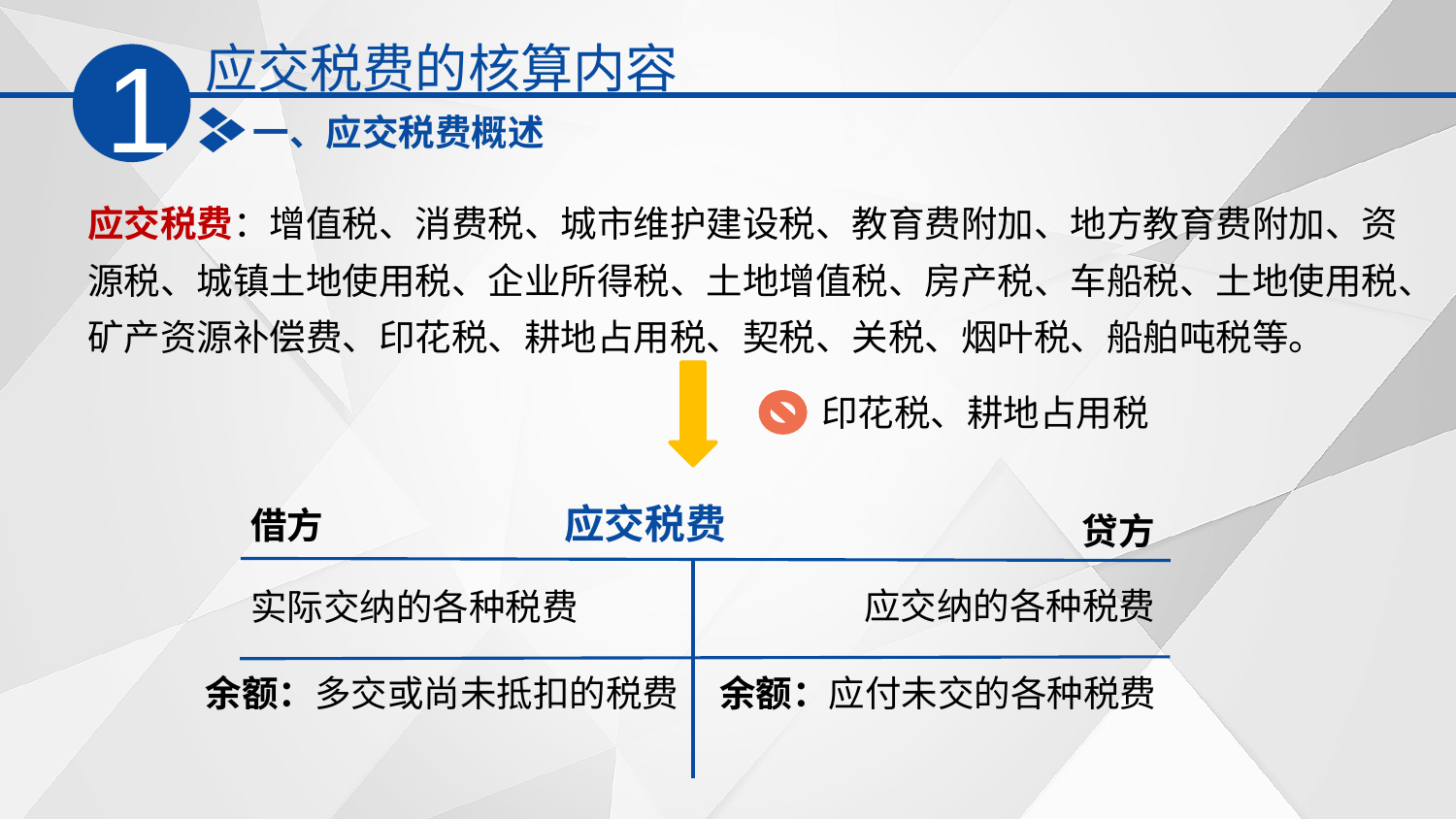

应交税费的核算内容
1

一、应交税费概述

应交税费：增值税、消费税、城市维护建设税、教育费附加、地方教育费附加、资源税、城镇土地使用税、企业所得税、土地增值税、房产税、车船税、土地使用税、矿产资源补偿费、印花税、耕地占用税、契税、关税、烟叶税、船舶吨税等。

印花税、耕地占用税

应交税费
借方
贷方
应交纳的各种税费
实际交纳的各种税费
余额：多交或尚未抵扣的税费
余额：应付未交的各种税费